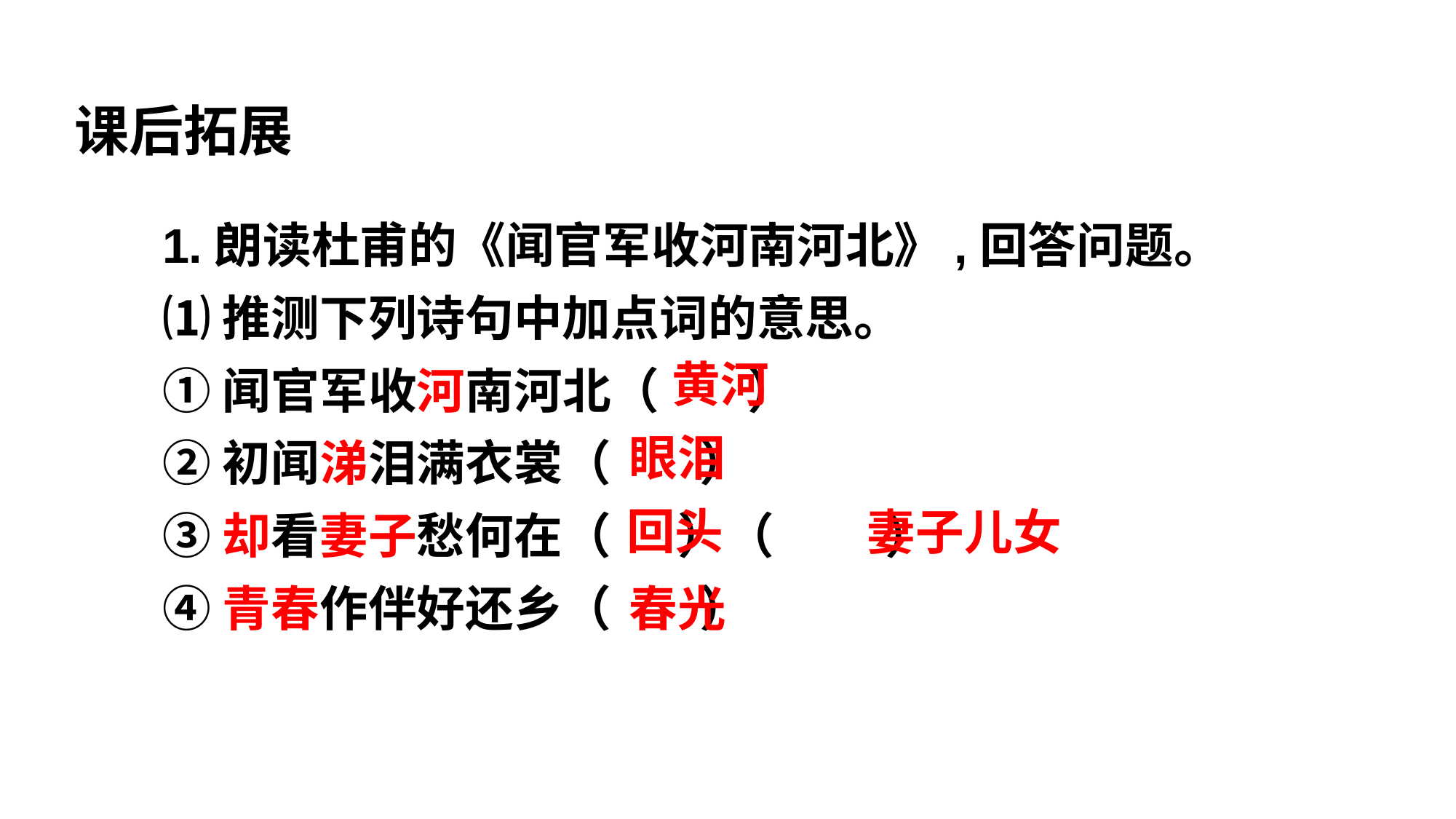

课后拓展
1.朗读杜甫的《闻官军收河南河北》,回答问题。
⑴推测下列诗句中加点词的意思。
①闻官军收河南河北（        ）
②初闻涕泪满衣裳（        ）
③却看妻子愁何在（      ）（          ）
④青春作伴好还乡（        ）
黄河
眼泪
回头
妻子儿女
春光